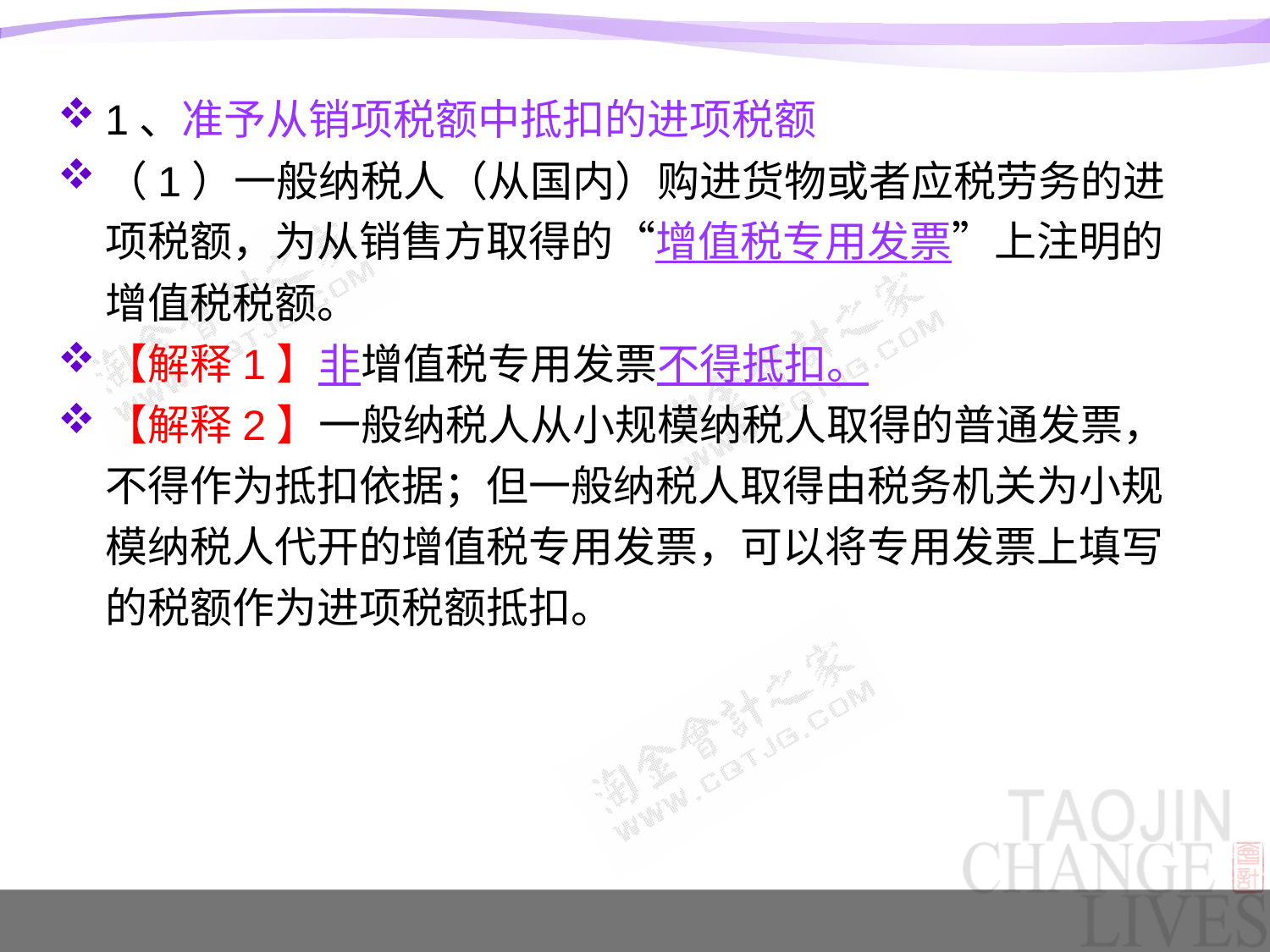

1、准予从销项税额中抵扣的进项税额
（1）一般纳税人（从国内）购进货物或者应税劳务的进项税额，为从销售方取得的“增值税专用发票”上注明的增值税税额。
【解释1】非增值税专用发票不得抵扣。
【解释2】一般纳税人从小规模纳税人取得的普通发票，不得作为抵扣依据；但一般纳税人取得由税务机关为小规模纳税人代开的增值税专用发票，可以将专用发票上填写的税额作为进项税额抵扣。
#